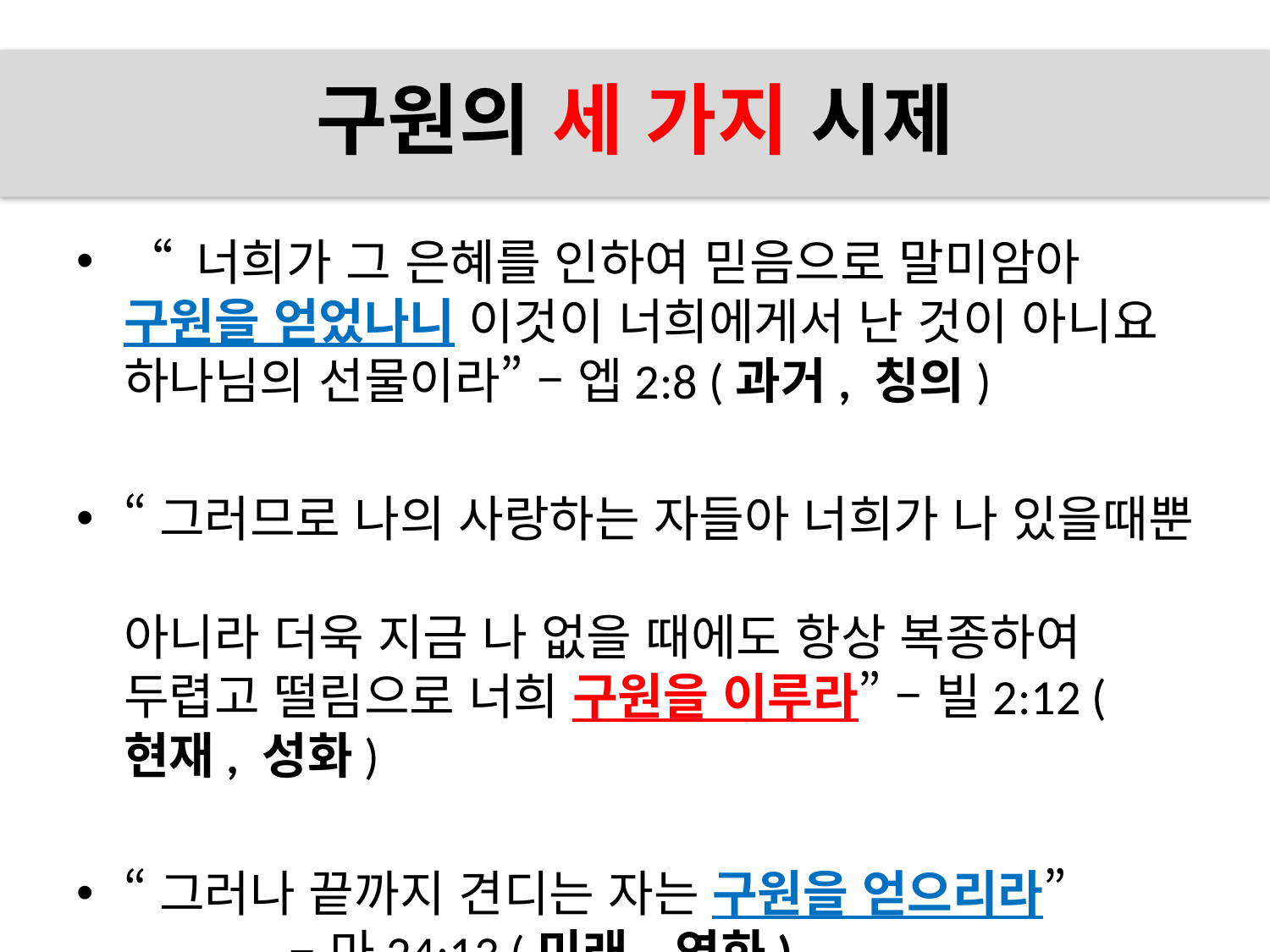

# 구원의 세 가지 시제

“ 너희가 그 은혜를 인하여 믿음으로 말미암아
구원을 얻었나니 이것이 너희에게서 난 것이 아니요
하나님의 선물이라” – 엡2:8 (과거, 칭의)

“그러므로 나의 사랑하는 자들아 너희가 나 있을때뿐
아니라 더욱 지금 나 없을 때에도 항상 복종하여 두렵고 떨림으로 너희 구원을 이루라” – 빌2:12 (현재, 성화)

“그러나 끝까지 견디는 자는 구원을 얻으리라”                      – 마24:13 (미래, 영화)